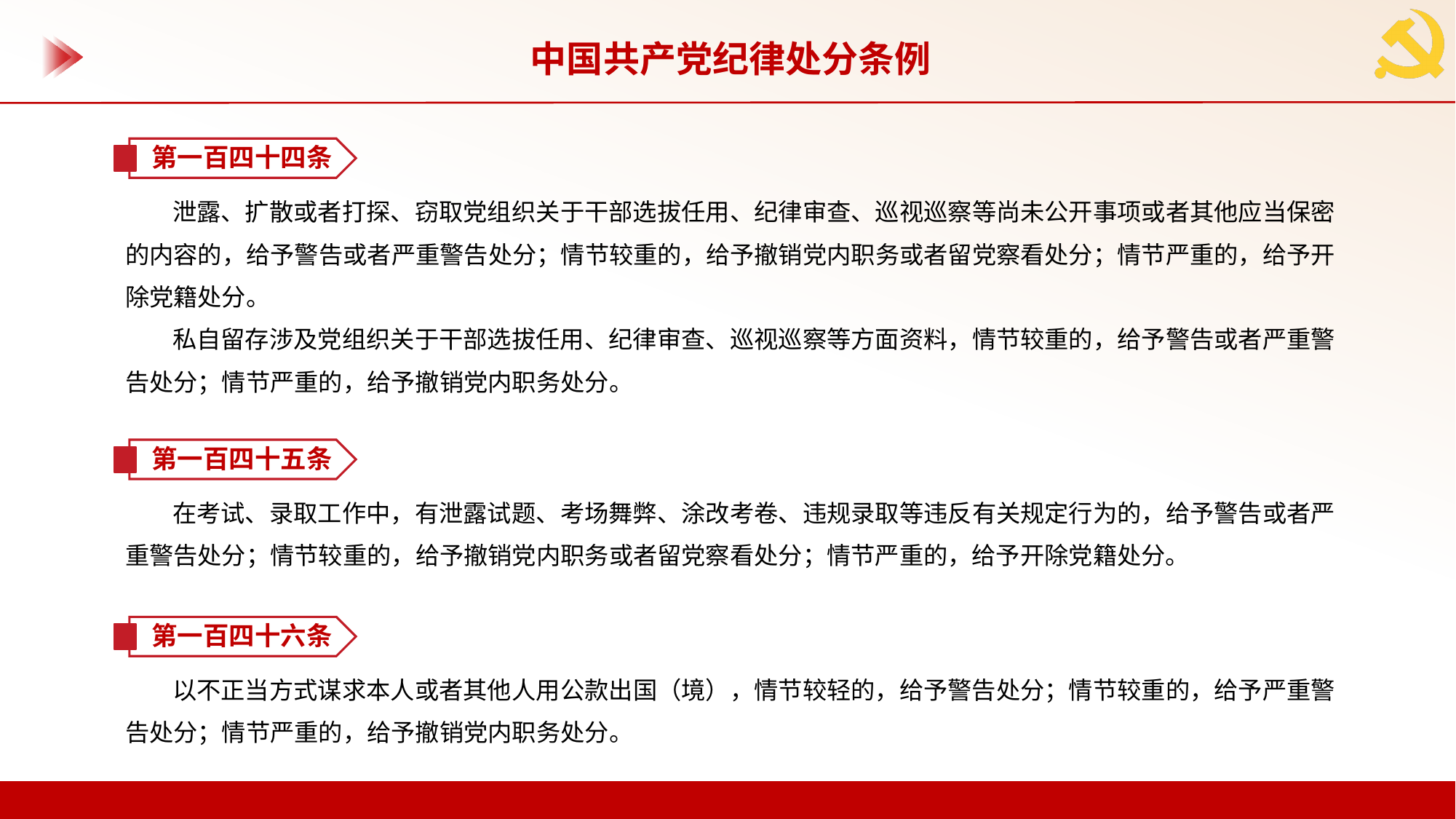

中国共产党纪律处分条例
第一百四十四条

泄露、扩散或者打探、窃取党组织关于干部选拔任用、纪律审查、巡视巡察等尚未公开事项或者其他应当保密的内容的，给予警告或者严重警告处分；情节较重的，给予撤销党内职务或者留党察看处分；情节严重的，给予开除党籍处分。
私自留存涉及党组织关于干部选拔任用、纪律审查、巡视巡察等方面资料，情节较重的，给予警告或者严重警告处分；情节严重的，给予撤销党内职务处分。
第一百四十五条

在考试、录取工作中，有泄露试题、考场舞弊、涂改考卷、违规录取等违反有关规定行为的，给予警告或者严重警告处分；情节较重的，给予撤销党内职务或者留党察看处分；情节严重的，给予开除党籍处分。
第一百四十六条

以不正当方式谋求本人或者其他人用公款出国（境），情节较轻的，给予警告处分；情节较重的，给予严重警告处分；情节严重的，给予撤销党内职务处分。